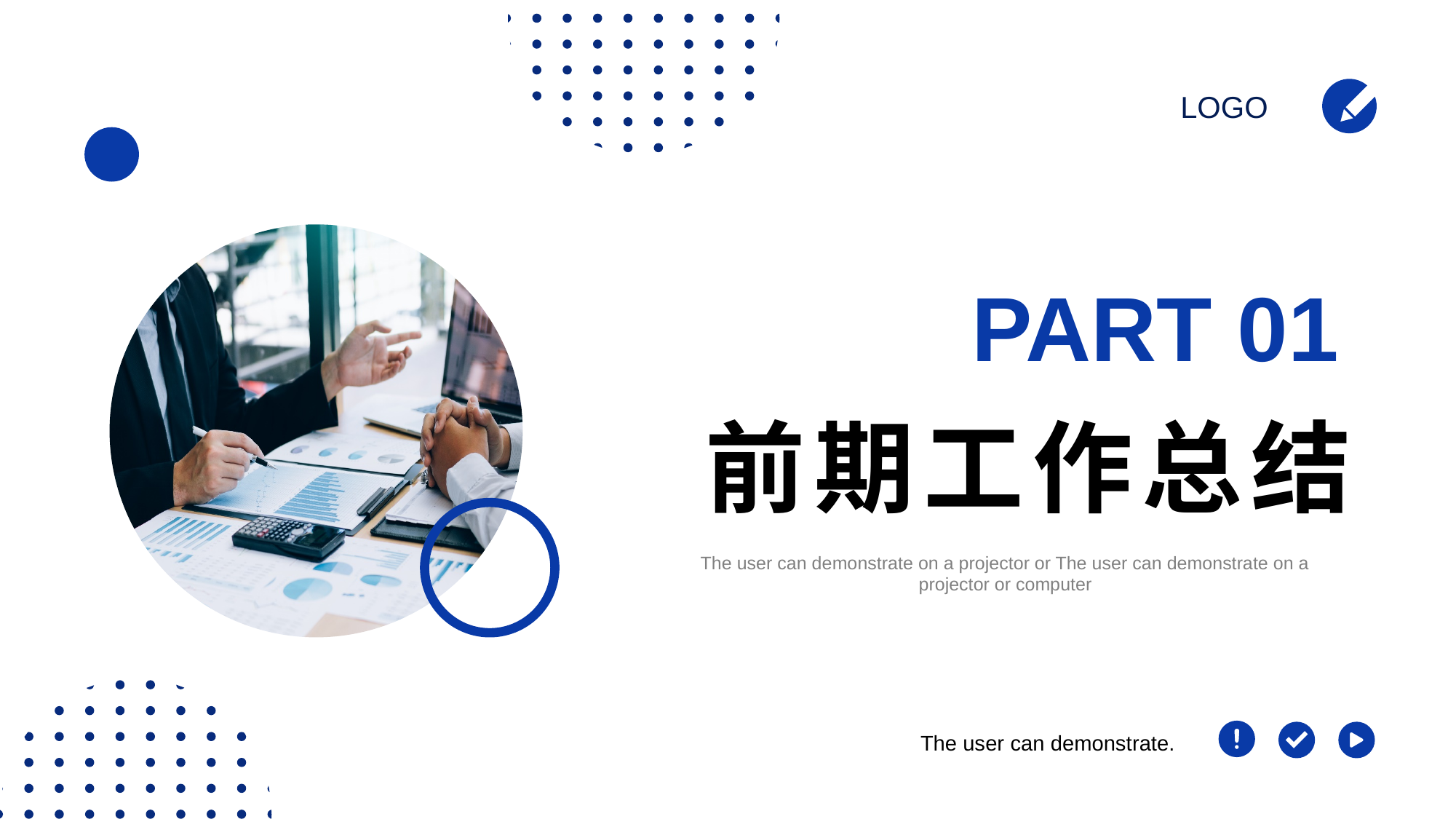

LOGO

PART 01
前期工作总结
The user can demonstrate on a projector or The user can demonstrate on a projector or computer

The user can demonstrate.